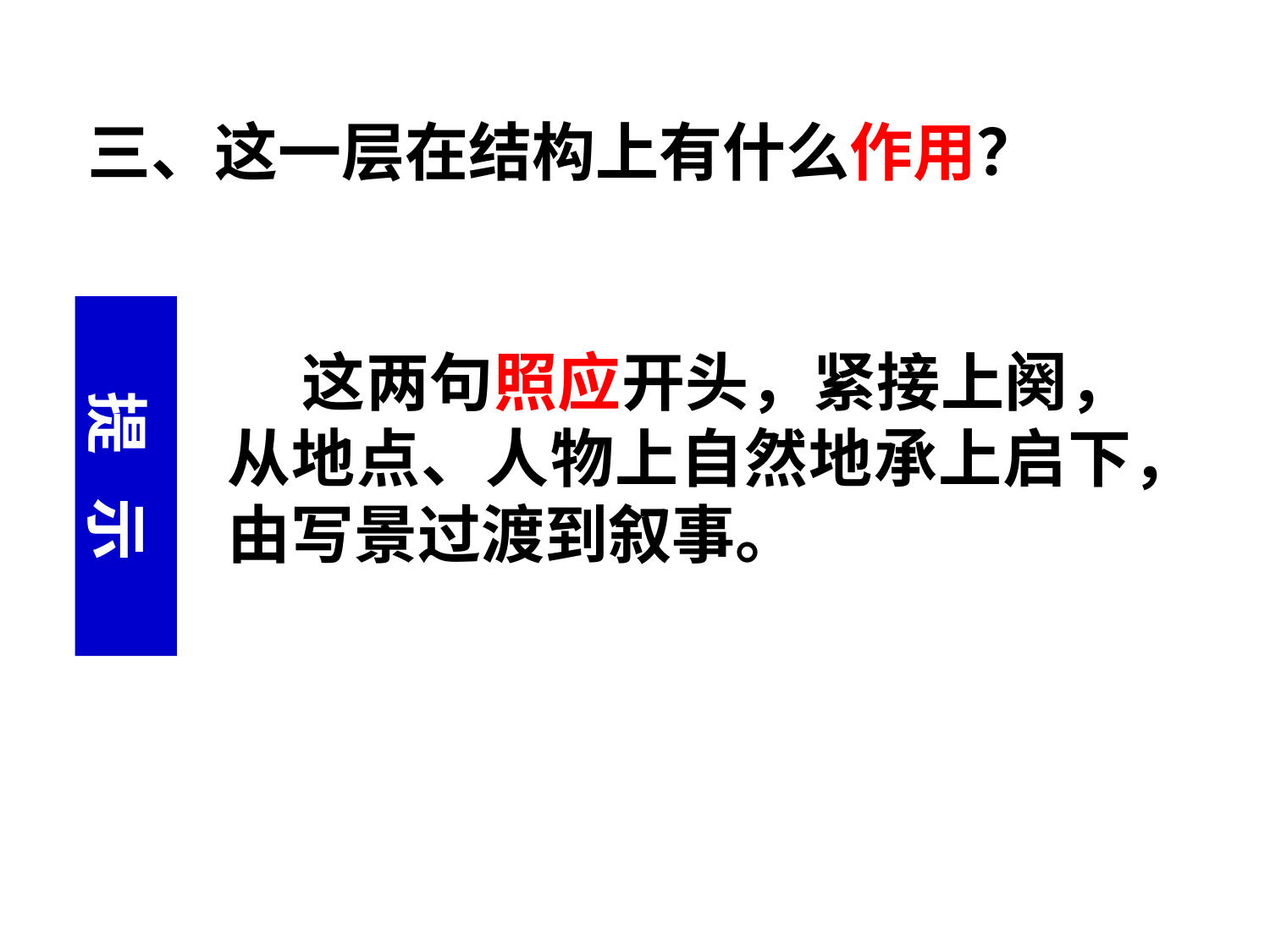

三、这一层在结构上有什么作用？
提   示
    这两句照应开头，紧接上阕，从地点、人物上自然地承上启下，由写景过渡到叙事。
43